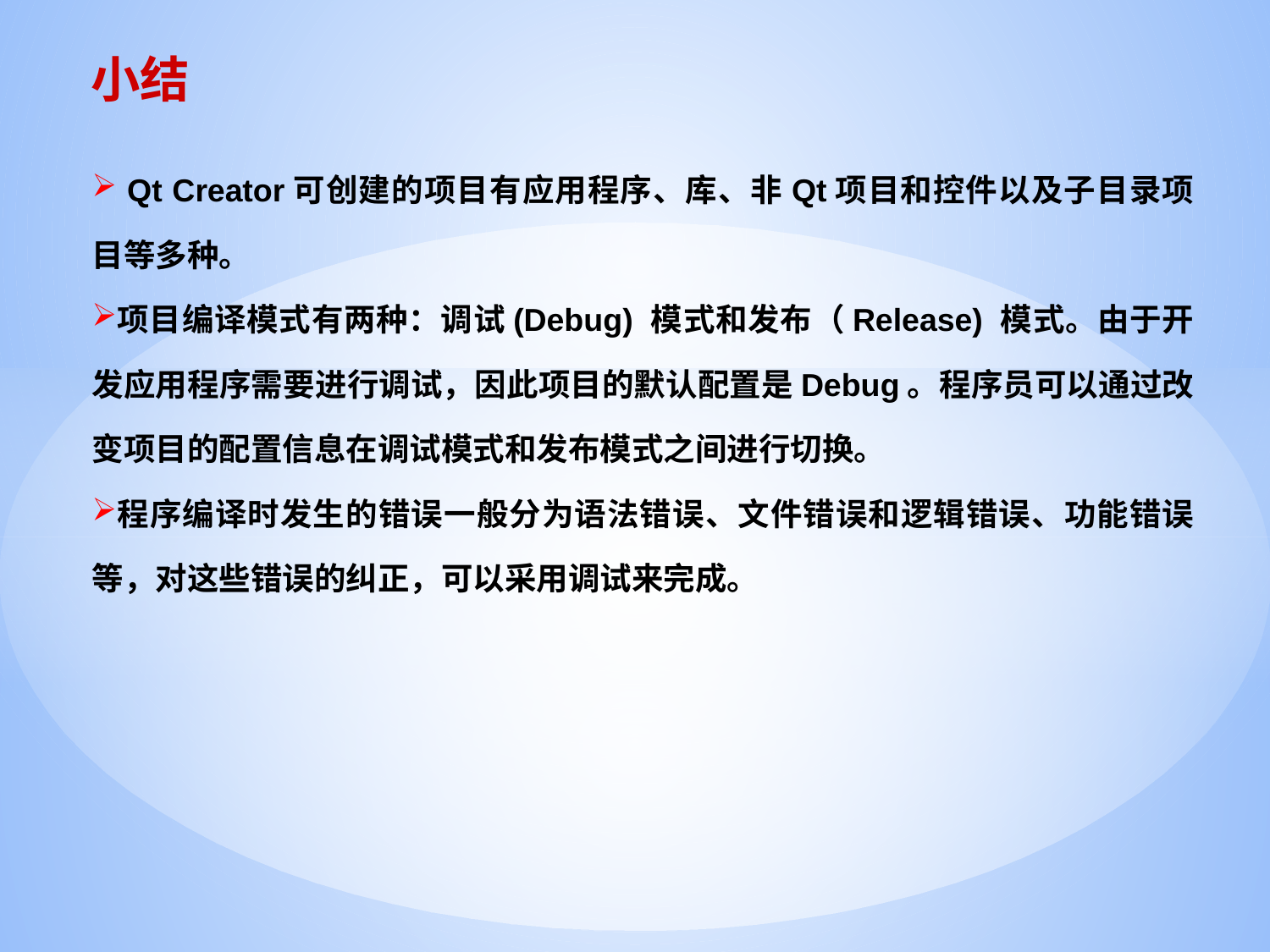

# 小结
 Qt Creator可创建的项目有应用程序、库、非Qt项目和控件以及子目录项目等多种。
项目编译模式有两种：调试(Debug) 模式和发布（Release) 模式。由于开发应用程序需要进行调试，因此项目的默认配置是Debug。程序员可以通过改变项目的配置信息在调试模式和发布模式之间进行切换。
程序编译时发生的错误一般分为语法错误、文件错误和逻辑错误、功能错误等，对这些错误的纠正，可以采用调试来完成。